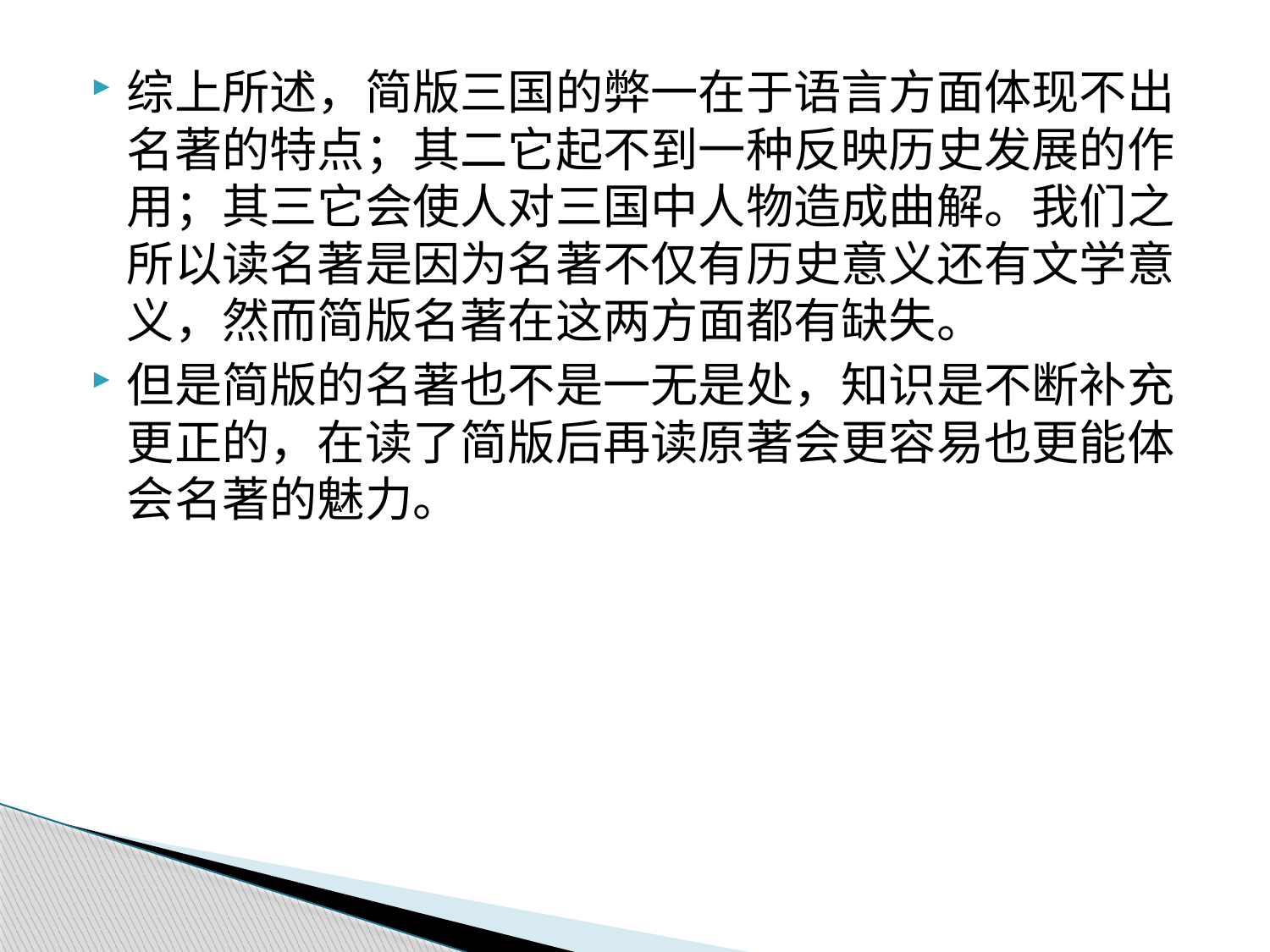

综上所述，简版三国的弊一在于语言方面体现不出名著的特点；其二它起不到一种反映历史发展的作用；其三它会使人对三国中人物造成曲解。我们之所以读名著是因为名著不仅有历史意义还有文学意义，然而简版名著在这两方面都有缺失。
但是简版的名著也不是一无是处，知识是不断补充更正的，在读了简版后再读原著会更容易也更能体会名著的魅力。